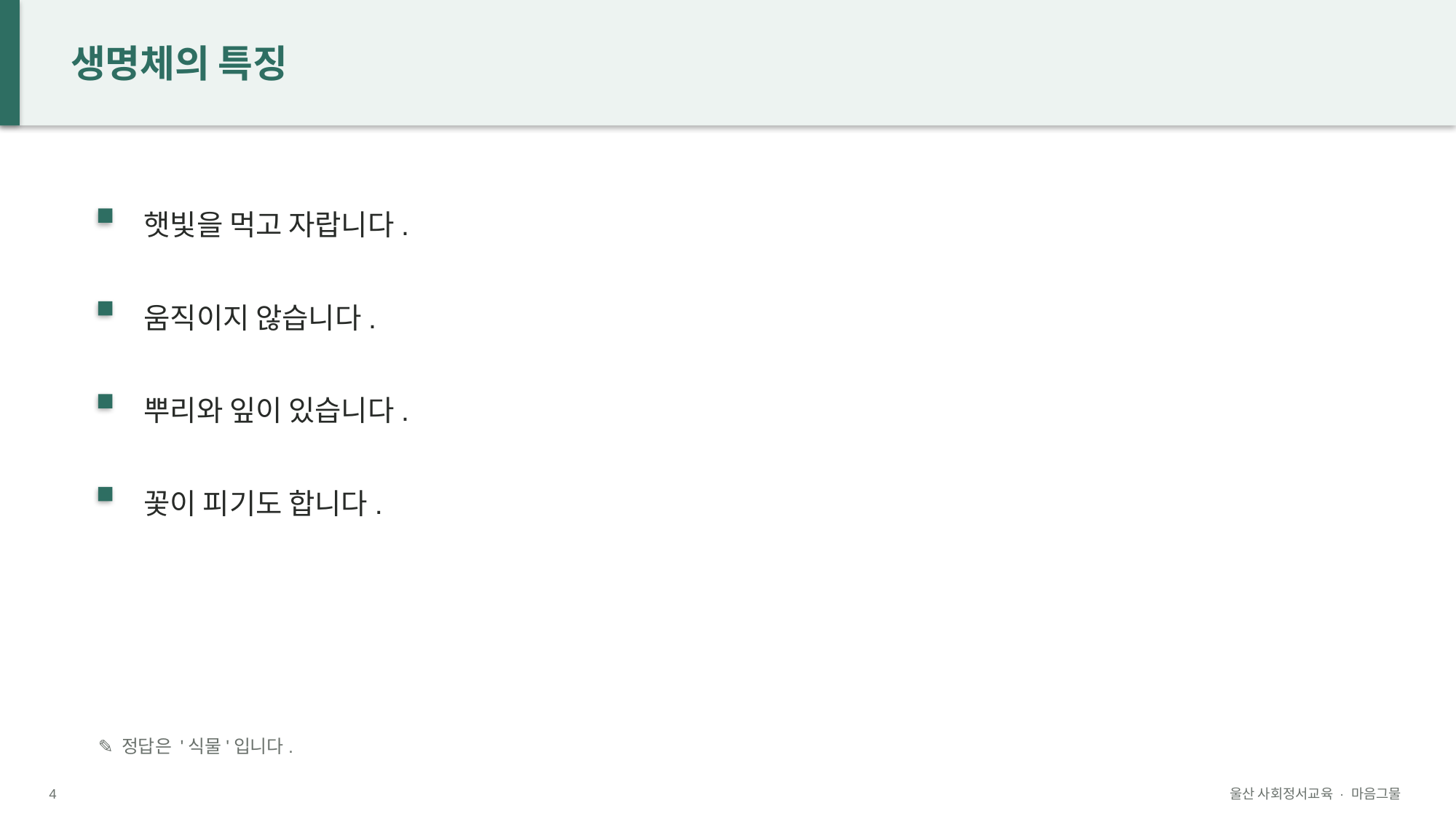

생명체의 특징
햇빛을 먹고 자랍니다.

움직이지 않습니다.

뿌리와 잎이 있습니다.

꽃이 피기도 합니다.

✎ 정답은 '식물'입니다.
4
울산 사회정서교육 · 마음그물